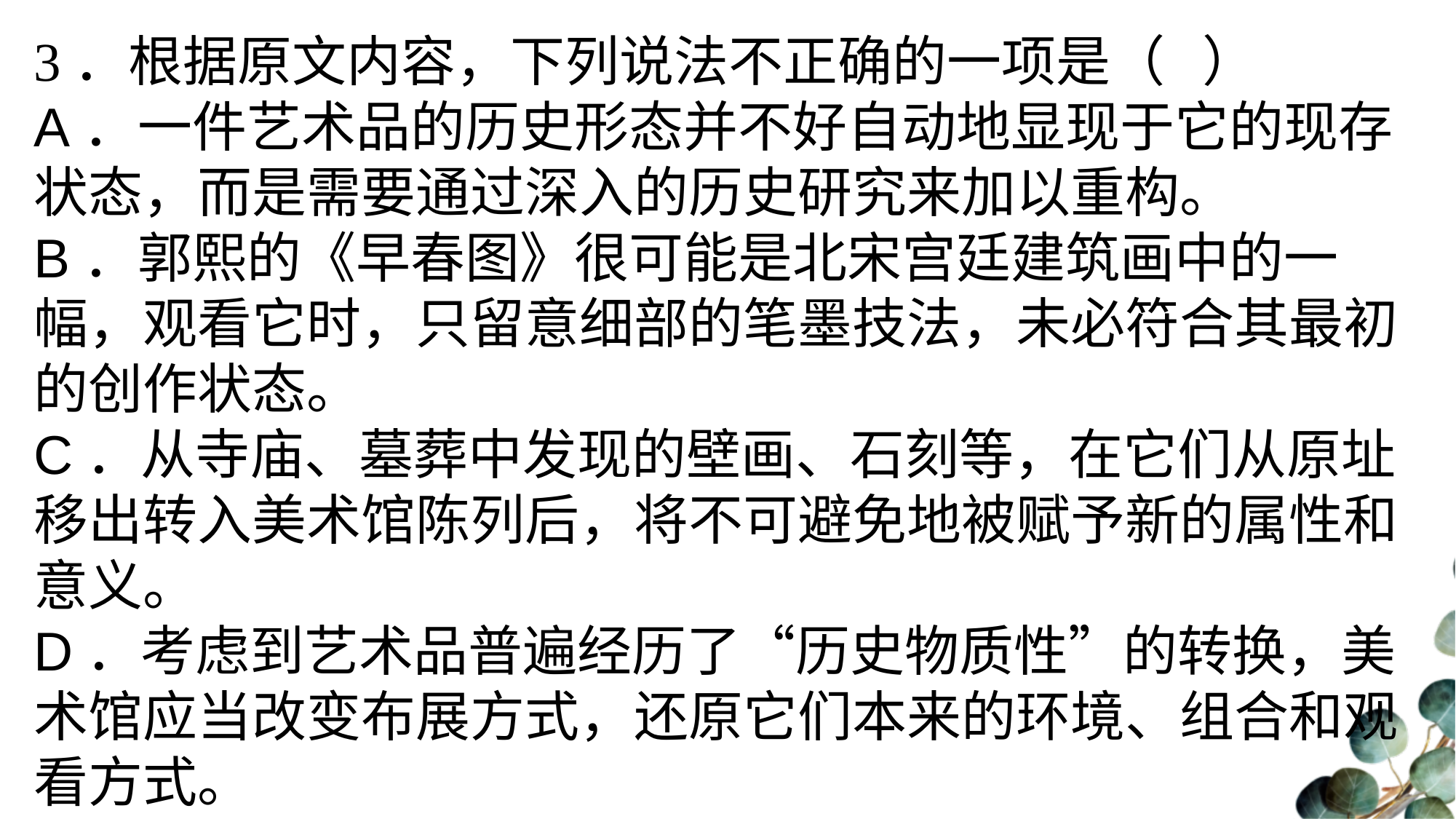

3．根据原文内容，下列说法不正确的一项是（   ）A．一件艺术品的历史形态并不好自动地显现于它的现存状态，而是需要通过深入的历史研究来加以重构。B．郭熙的《早春图》很可能是北宋宫廷建筑画中的一幅，观看它时，只留意细部的笔墨技法，未必符合其最初的创作状态。C．从寺庙、墓葬中发现的壁画、石刻等，在它们从原址移出转入美术馆陈列后，将不可避免地被赋予新的属性和意义。D．考虑到艺术品普遍经历了“历史物质性”的转换，美术馆应当改变布展方式，还原它们本来的环境、组合和观看方式。